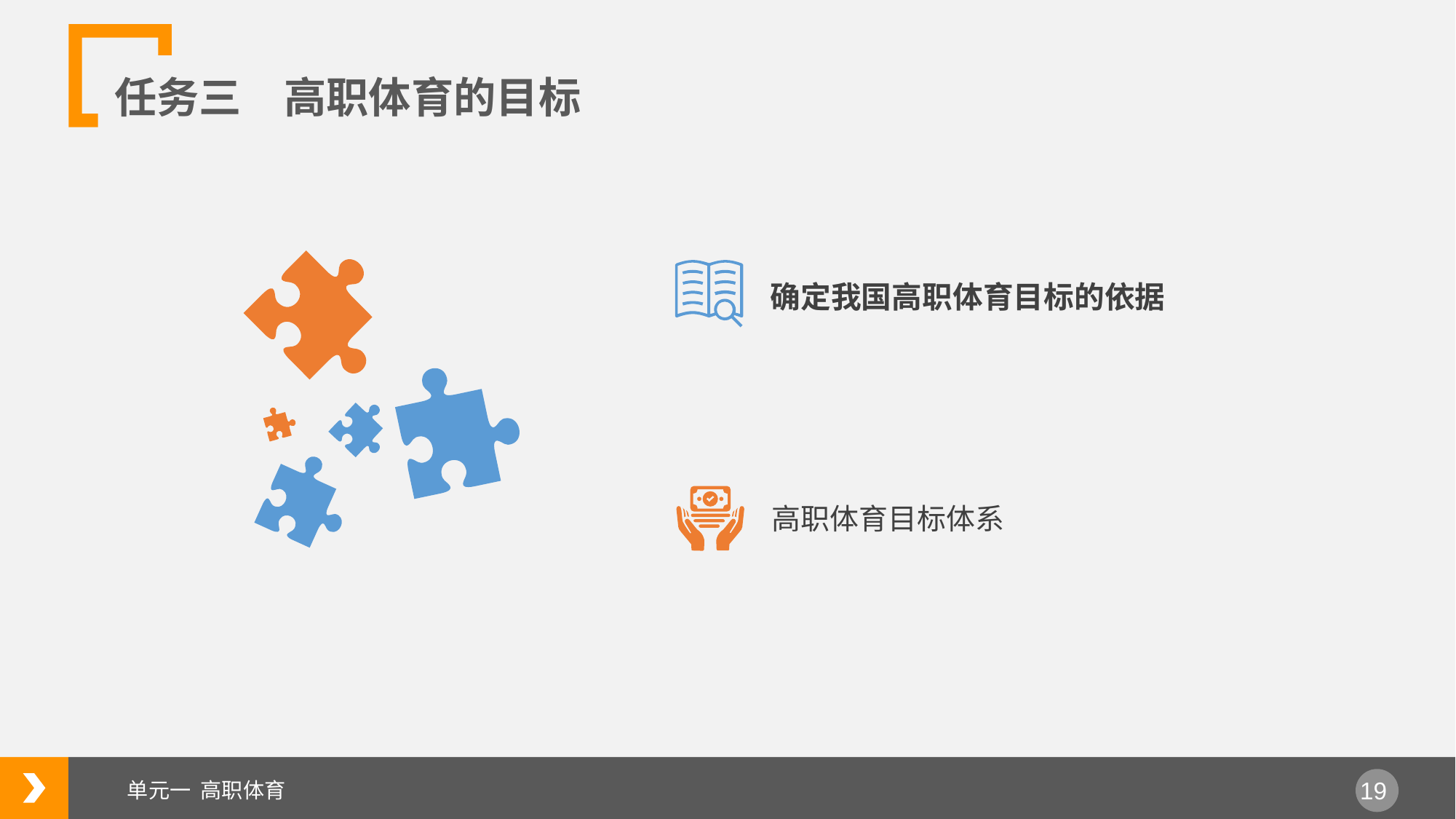

任务三　高职体育的目标

确定我国高职体育目标的依据

高职体育目标体系

单元一  高职体育